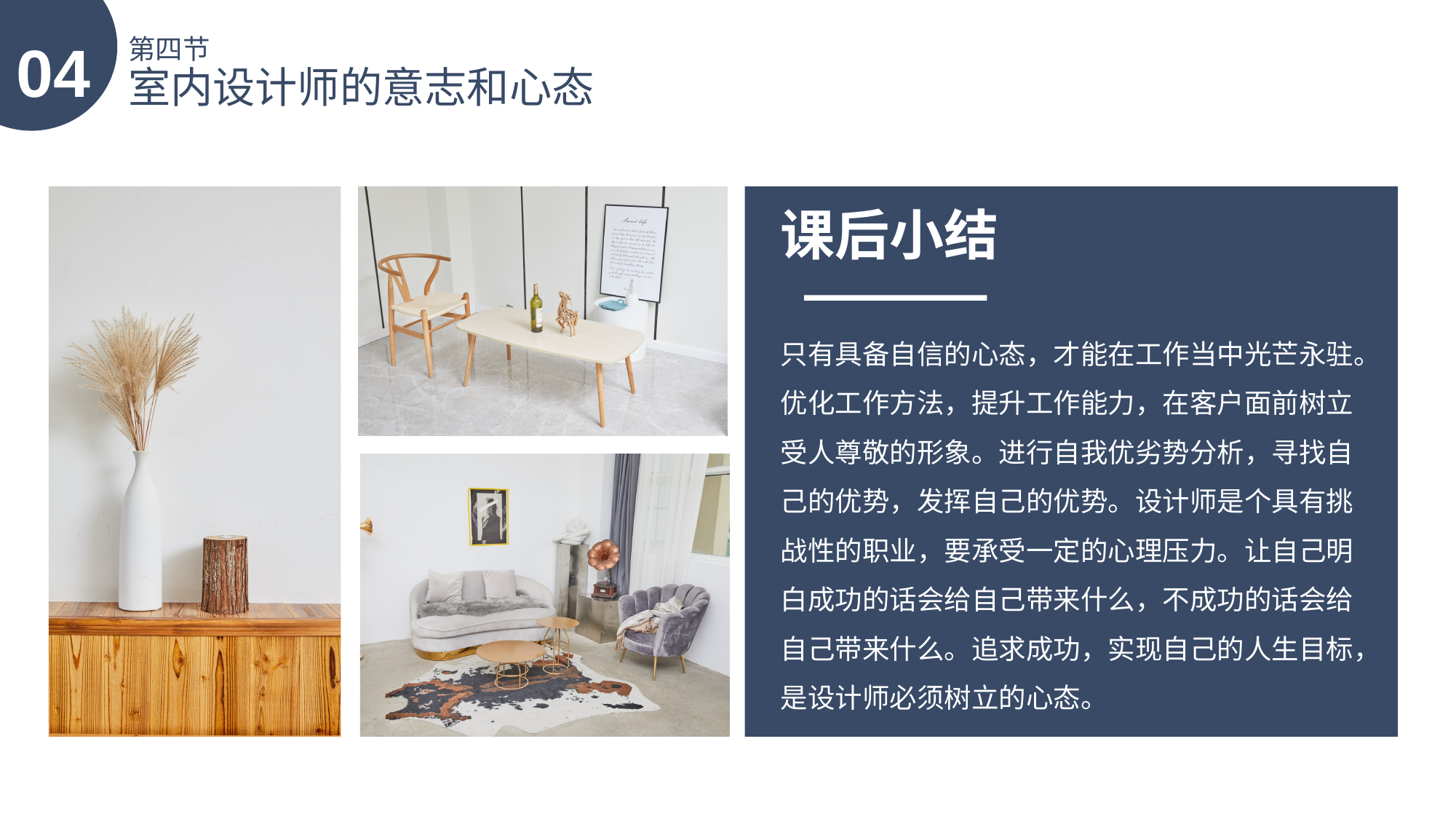

04
第四节
室内设计师的意志和心态

课后小结

只有具备自信的心态，才能在工作当中光芒永驻。优化工作方法，提升工作能力，在客户面前树立受人尊敬的形象。进行自我优劣势分析，寻找自己的优势，发挥自己的优势。设计师是个具有挑战性的职业，要承受一定的心理压力。让自己明白成功的话会给自己带来什么，不成功的话会给自己带来什么。追求成功，实现自己的人生目标，是设计师必须树立的心态。